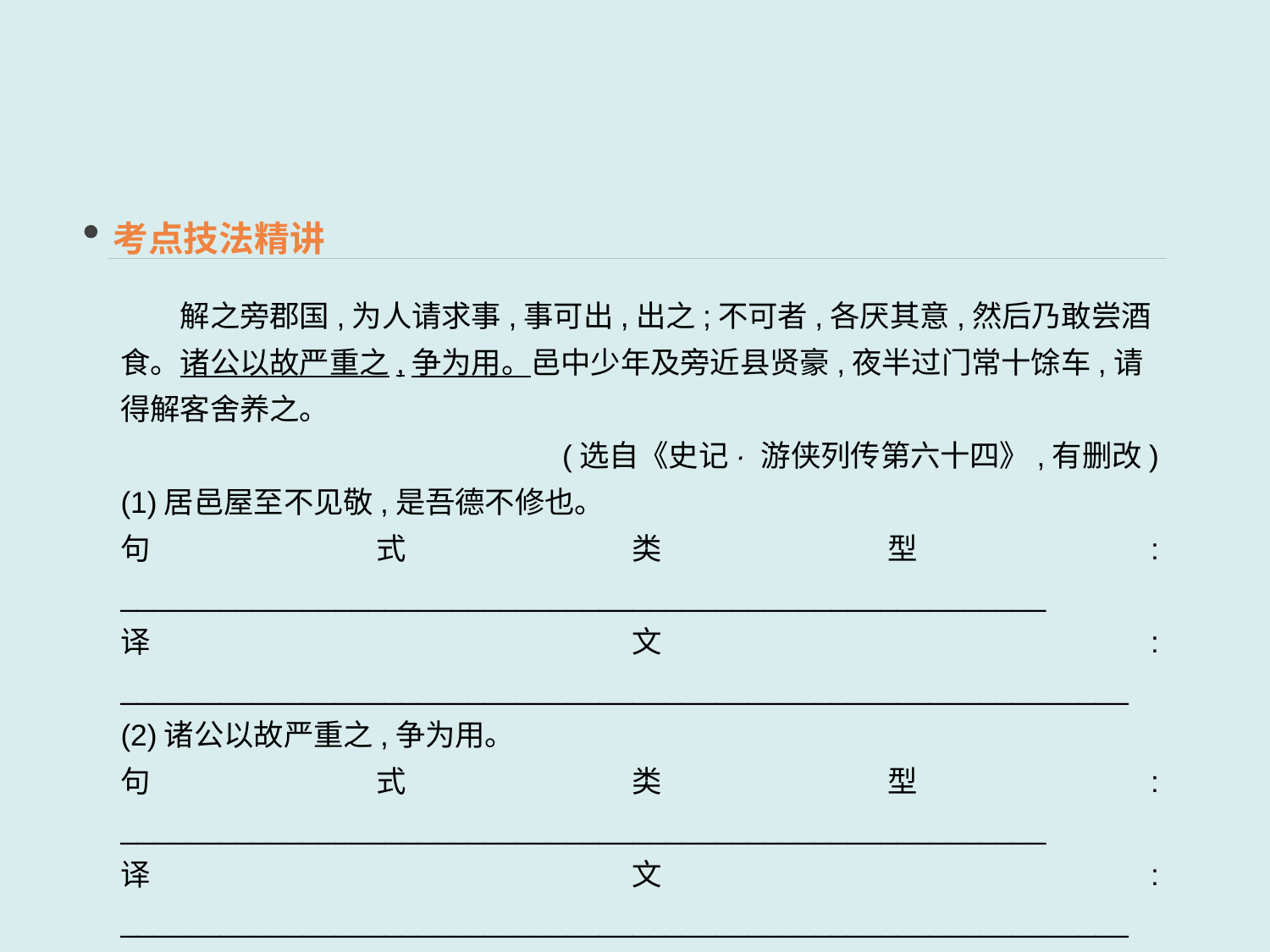

考点技法精讲

　　解之旁郡国,为人请求事,事可出,出之;不可者,各厌其意,然后乃敢尝酒食。诸公以故严重之,争为用。邑中少年及旁近县贤豪,夜半过门常十馀车,请得解客舍养之。
(选自《史记· 游侠列传第六十四》,有删改)
(1)居邑屋至不见敬,是吾德不修也。
句式类型: ________________________________________________________
译文: _____________________________________________________________
(2)诸公以故严重之,争为用。
句式类型: ________________________________________________________
译文: _____________________________________________________________